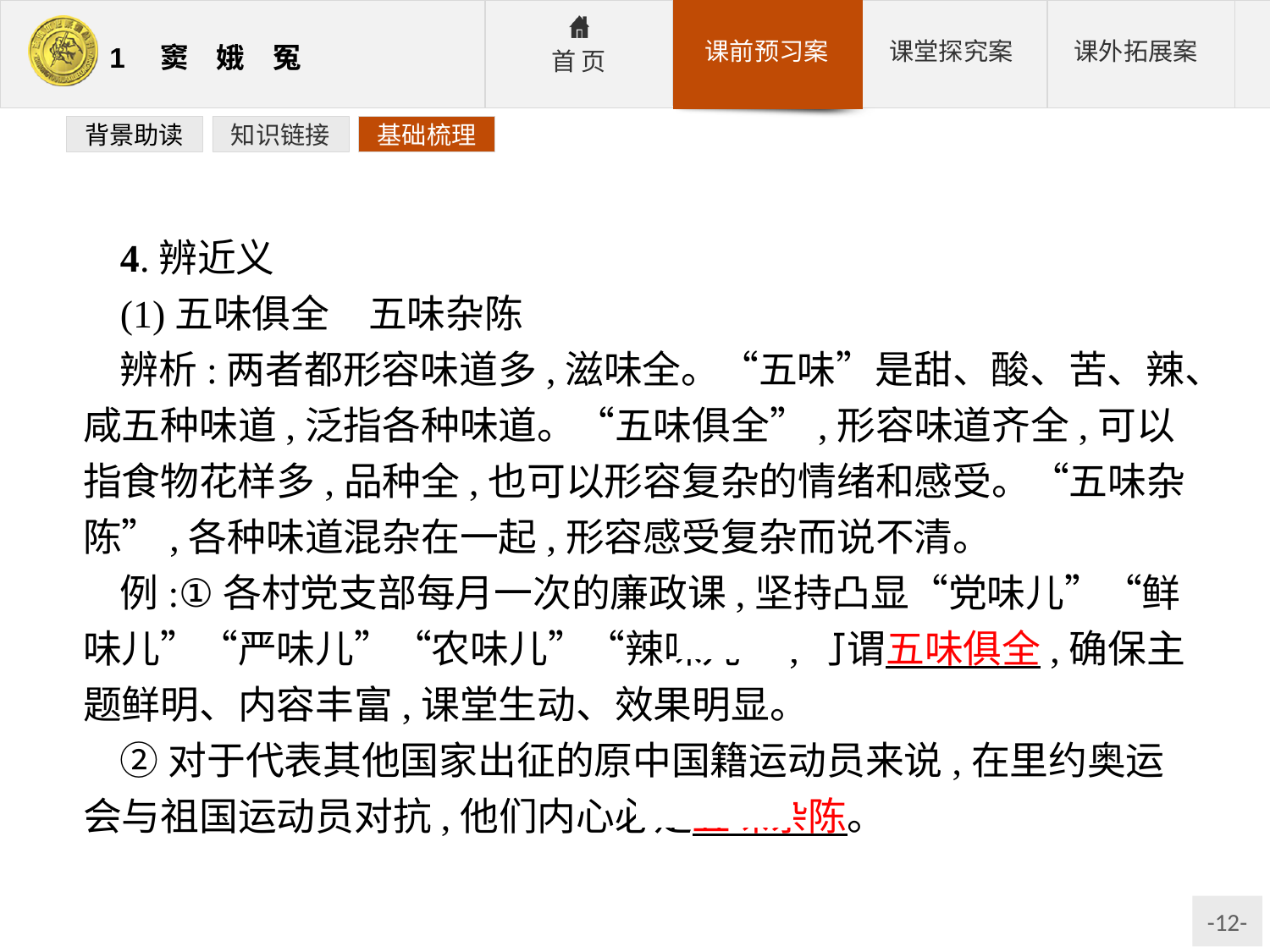

背景助读
知识链接
基础梳理
4.辨近义
(1)五味俱全　五味杂陈
辨析:两者都形容味道多,滋味全。“五味”是甜、酸、苦、辣、咸五种味道,泛指各种味道。“五味俱全”,形容味道齐全,可以指食物花样多,品种全,也可以形容复杂的情绪和感受。“五味杂陈”,各种味道混杂在一起,形容感受复杂而说不清。
例:①各村党支部每月一次的廉政课,坚持凸显“党味儿”“鲜味儿”“严味儿”“农味儿”“辣味儿”,可谓五味俱全,确保主题鲜明、内容丰富,课堂生动、效果明显。
②对于代表其他国家出征的原中国籍运动员来说,在里约奥运会与祖国运动员对抗,他们内心必定五味杂陈。